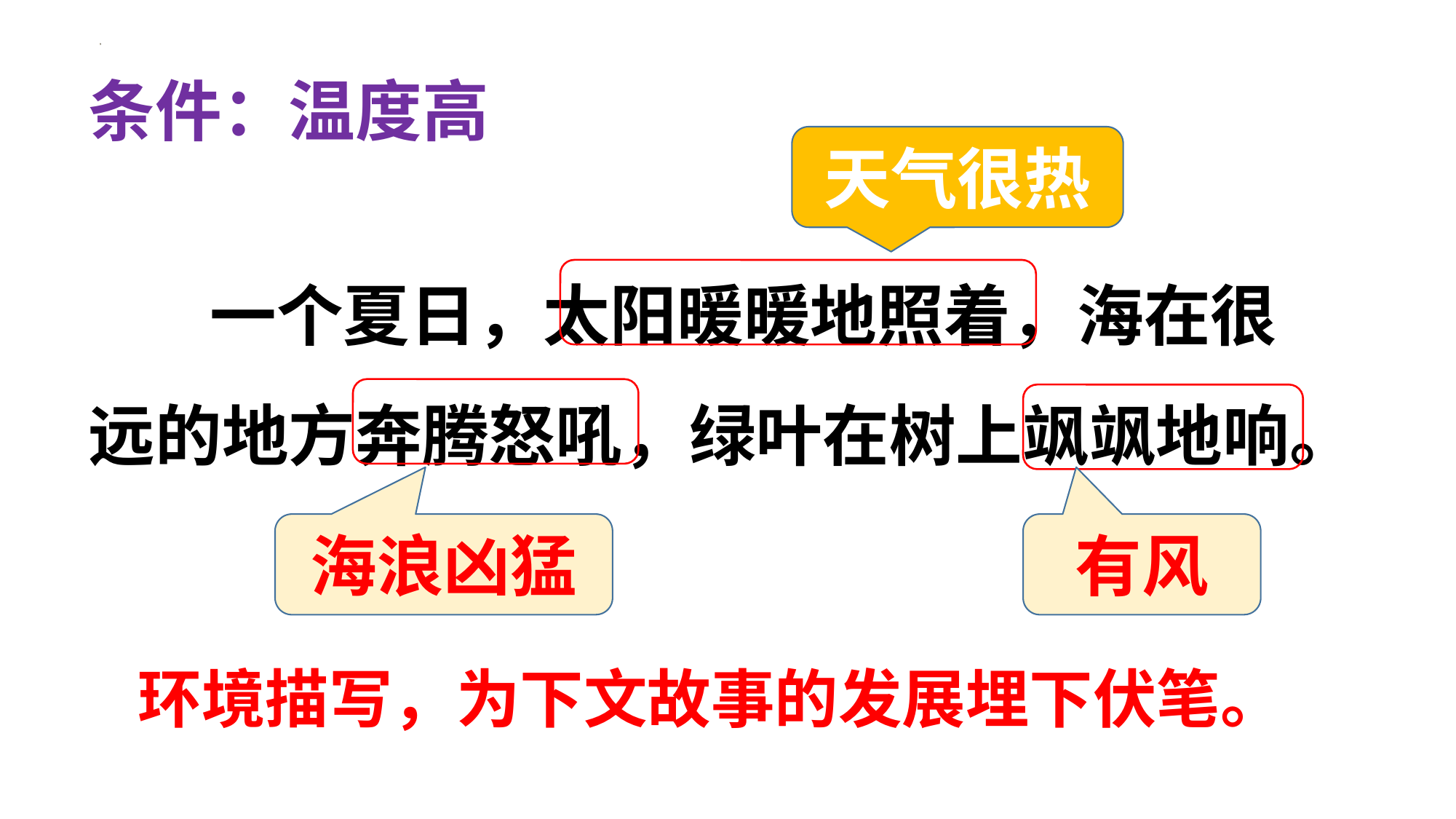

条件：温度高
天气很热
  一个夏日，太阳暖暖地照着，海在很远的地方奔腾怒吼，绿叶在树上飒飒地响。

海浪凶猛
有风
环境描写，为下文故事的发展埋下伏笔。